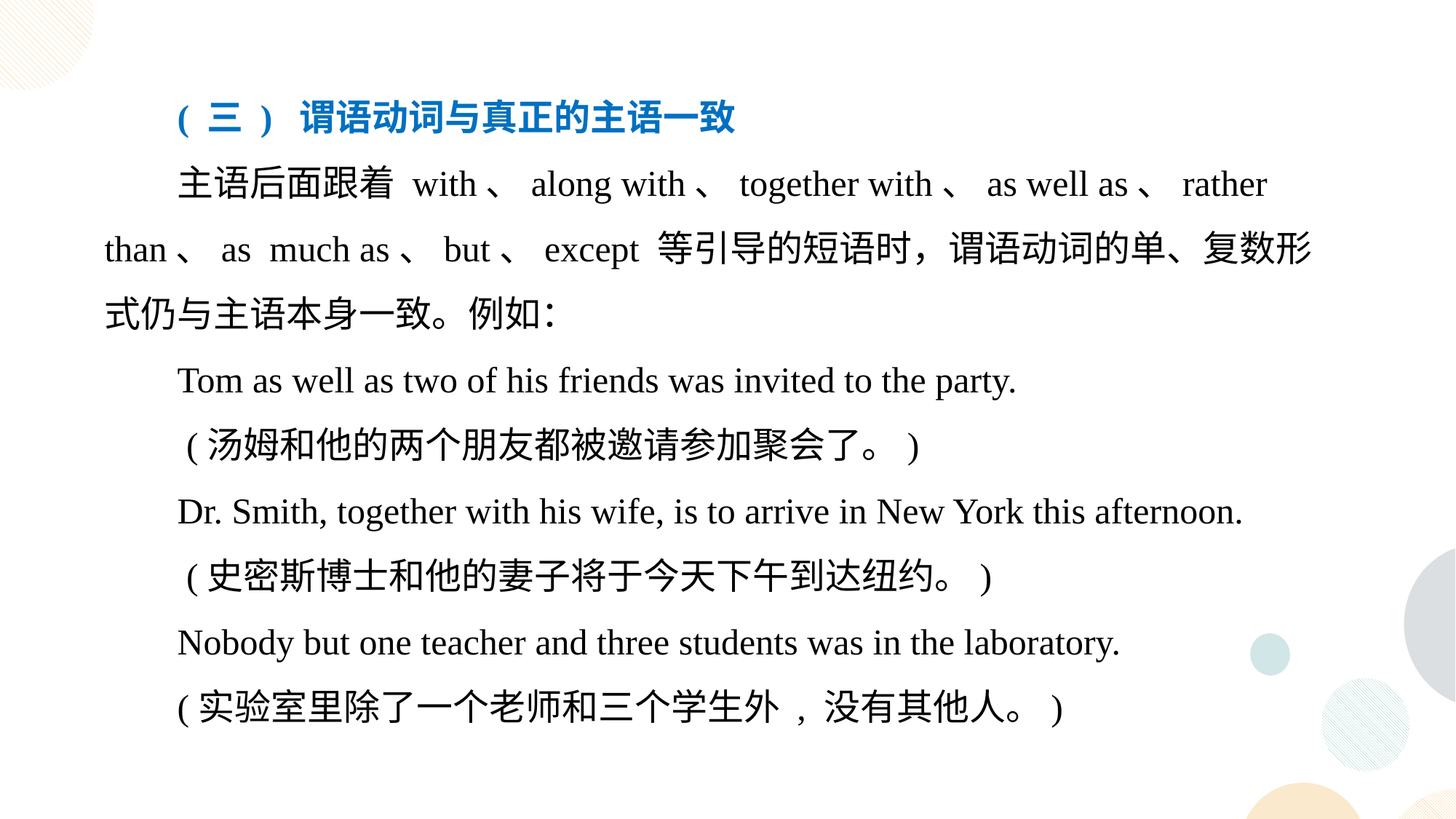

( 三 )  谓语动词与真正的主语一致
主语后面跟着 with、along with、together with、as well as、rather than、as  much as、but、except 等引导的短语时，谓语动词的单、复数形式仍与主语本身一致。例如：
Tom as well as two of his friends was invited to the party.
 (汤姆和他的两个朋友都被邀请参加聚会了。)
Dr. Smith, together with his wife, is to arrive in New York this afternoon.
 (史密斯博士和他的妻子将于今天下午到达纽约。)
Nobody but one teacher and three students was in the laboratory.
(实验室里除了一个老师和三个学生外 , 没有其他人。)